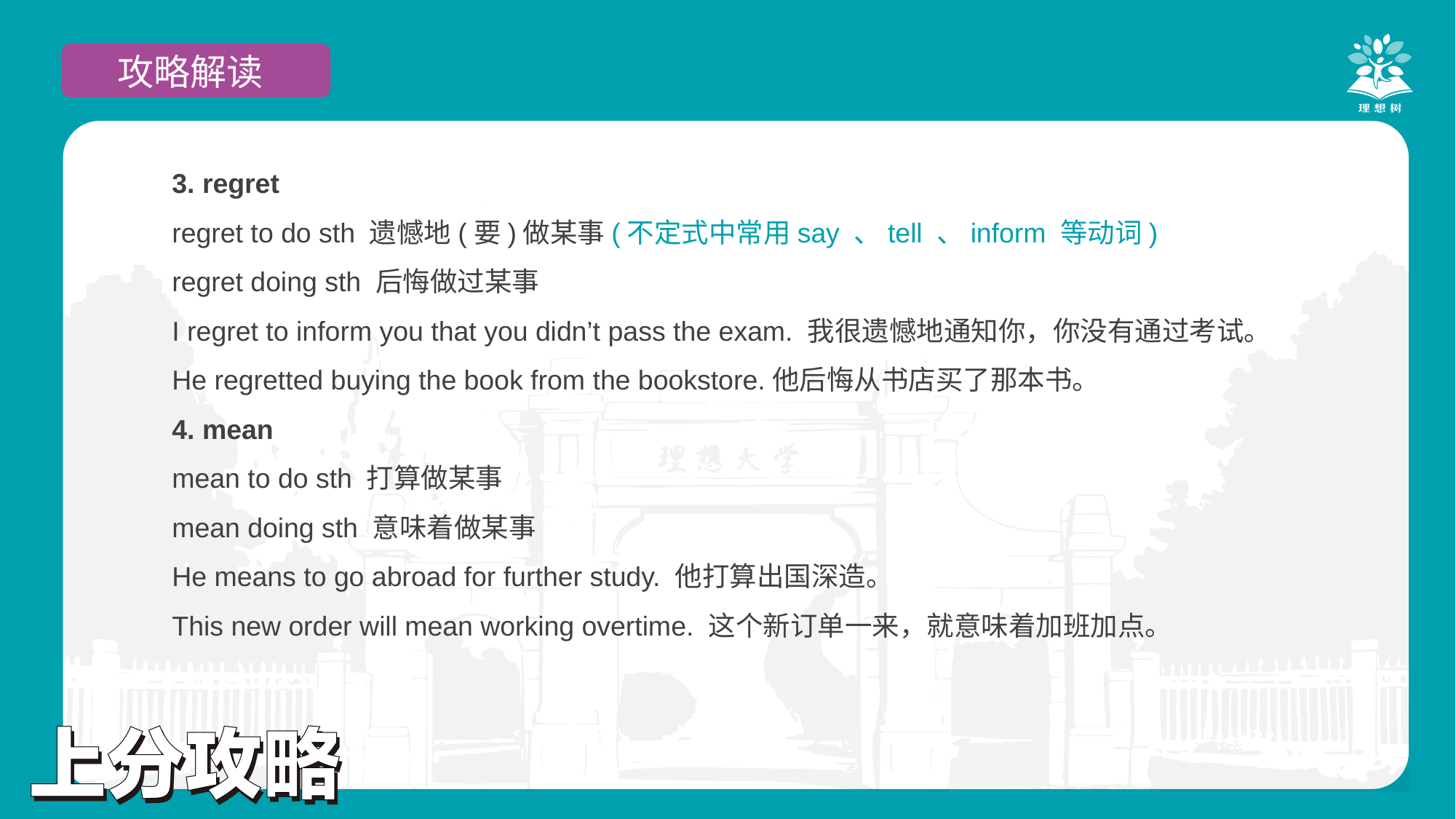

攻略解读
3. regret
regret to do sth 遗憾地(要)做某事(不定式中常用say 、tell 、inform 等动词)
regret doing sth 后悔做过某事
I regret to inform you that you didn’t pass the exam. 我很遗憾地通知你，你没有通过考试。
He regretted buying the book from the bookstore.他后悔从书店买了那本书。
4. mean
mean to do sth 打算做某事
mean doing sth 意味着做某事
He means to go abroad for further study. 他打算出国深造。
This new order will mean working overtime. 这个新订单一来，就意味着加班加点。